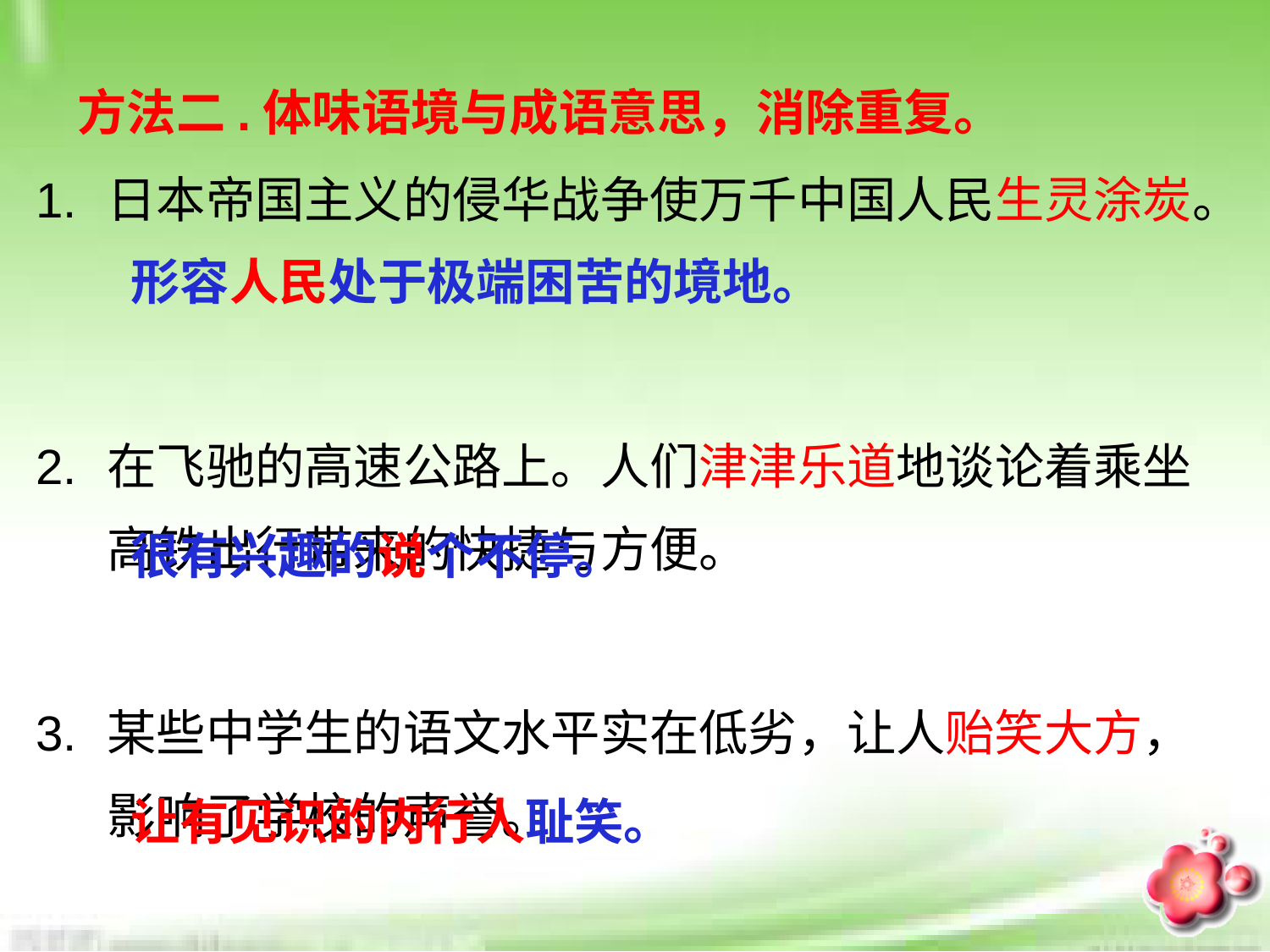

方法二.体味语境与成语意思，消除重复。
日本帝国主义的侵华战争使万千中国人民生灵涂炭。

在飞驰的高速公路上。人们津津乐道地谈论着乘坐高铁出行带来的快捷与方便。

某些中学生的语文水平实在低劣，让人贻笑大方，影响了学校的声誉。
形容人民处于极端困苦的境地。
很有兴趣的说个不停。
让有见识的内行人耻笑。